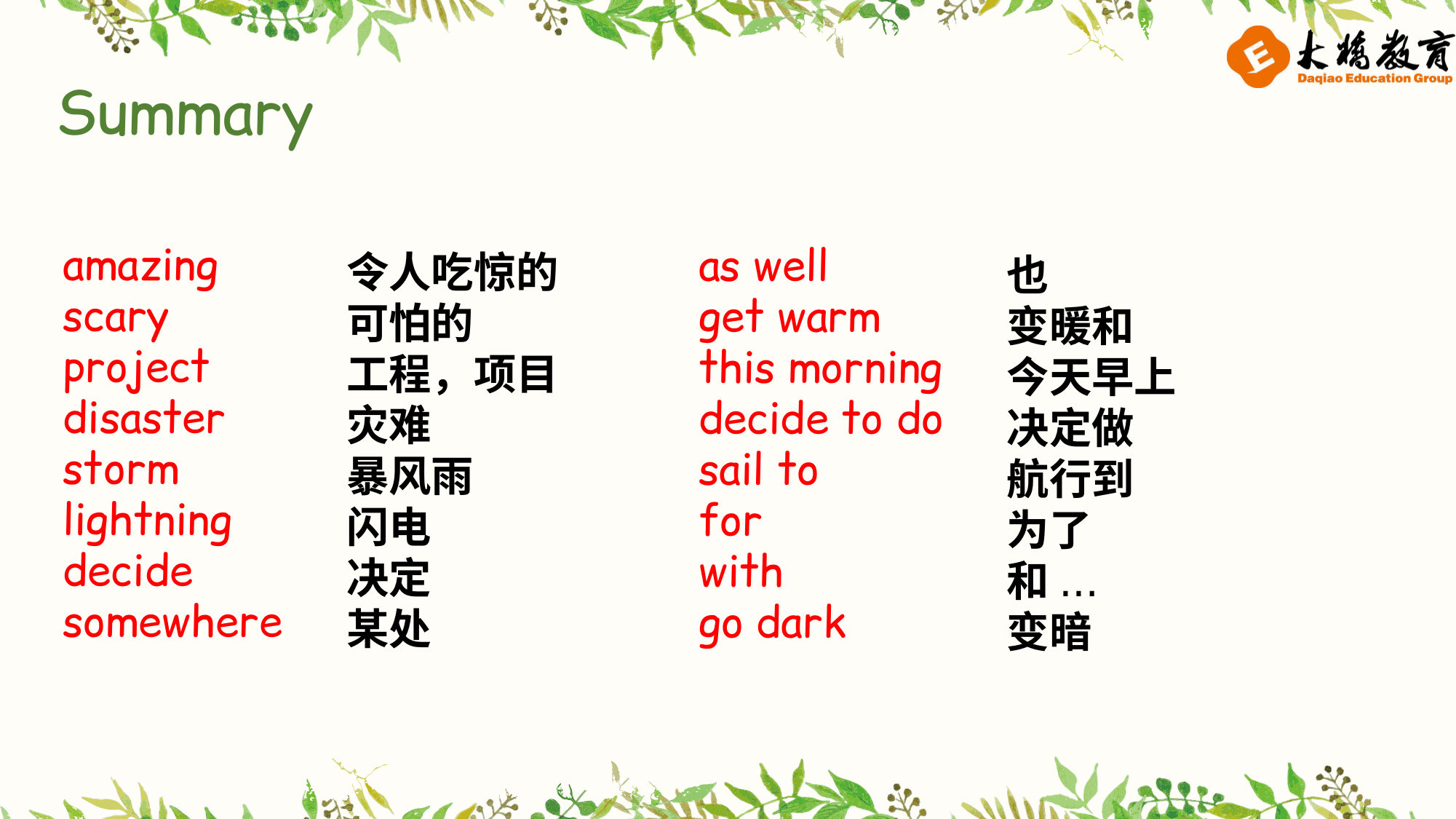

Summary

也
变暖和
今天早上
决定做
航行到
为了
和...
变暗

as well
get warm
this morning
decide to do
sail to
for
with
go dark

amazing
scary
project
disaster
storm
lightning
decide
somewhere

令人吃惊的
可怕的
工程，项目
灾难
暴风雨
闪电
决定
某处